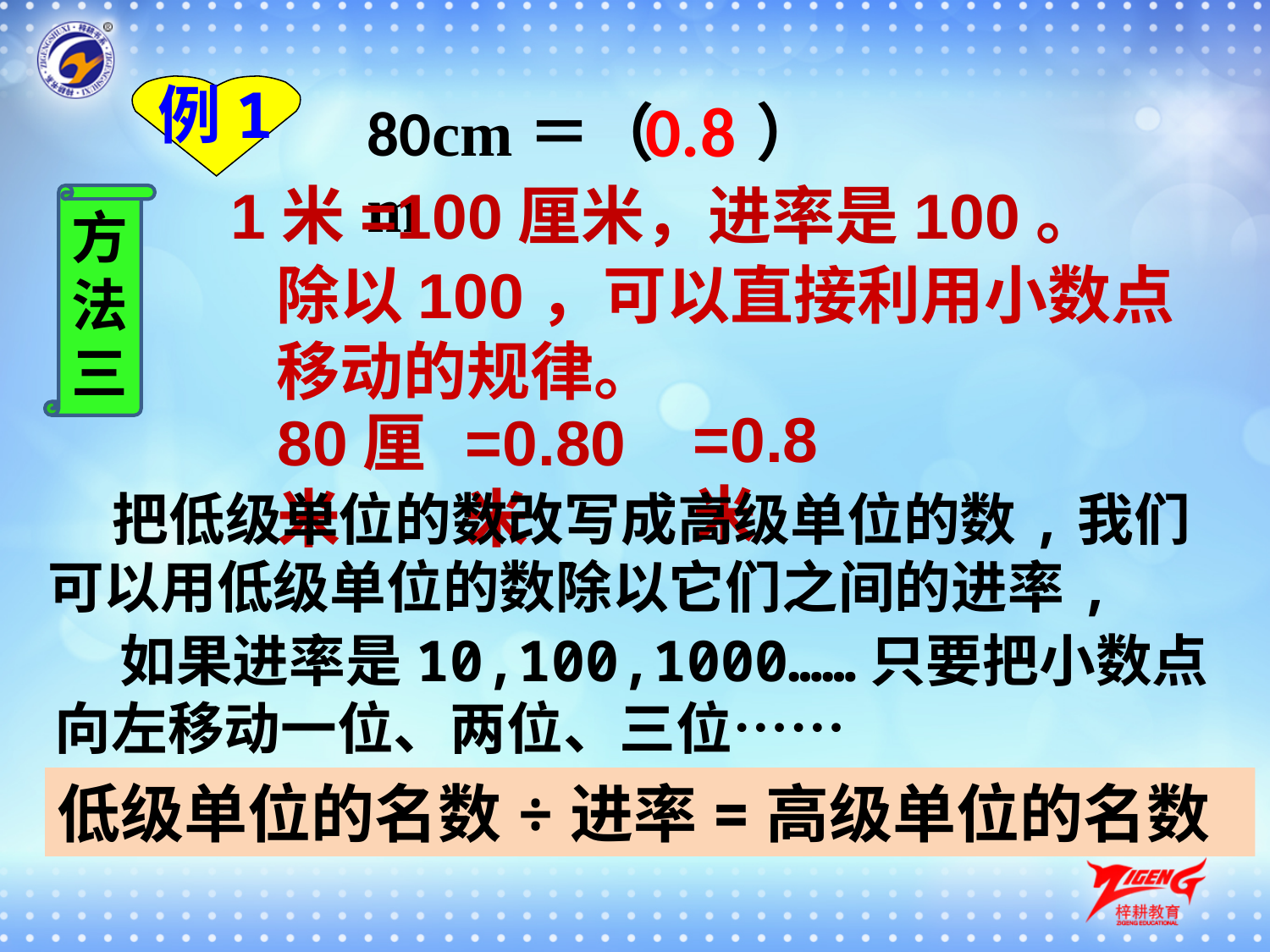

例1
0.8
80cm＝（       ）m
1米=100厘米，进率是100。
方法三
除以100，可以直接利用小数点移动的规律。
=0.8米
80厘米
=0.80米
    把低级单位的数改写成高级单位的数,我们可以用低级单位的数除以它们之间的进率,
    如果进率是10,100,1000……只要把小数点向左移动一位、两位、三位……
低级单位的名数÷进率=高级单位的名数